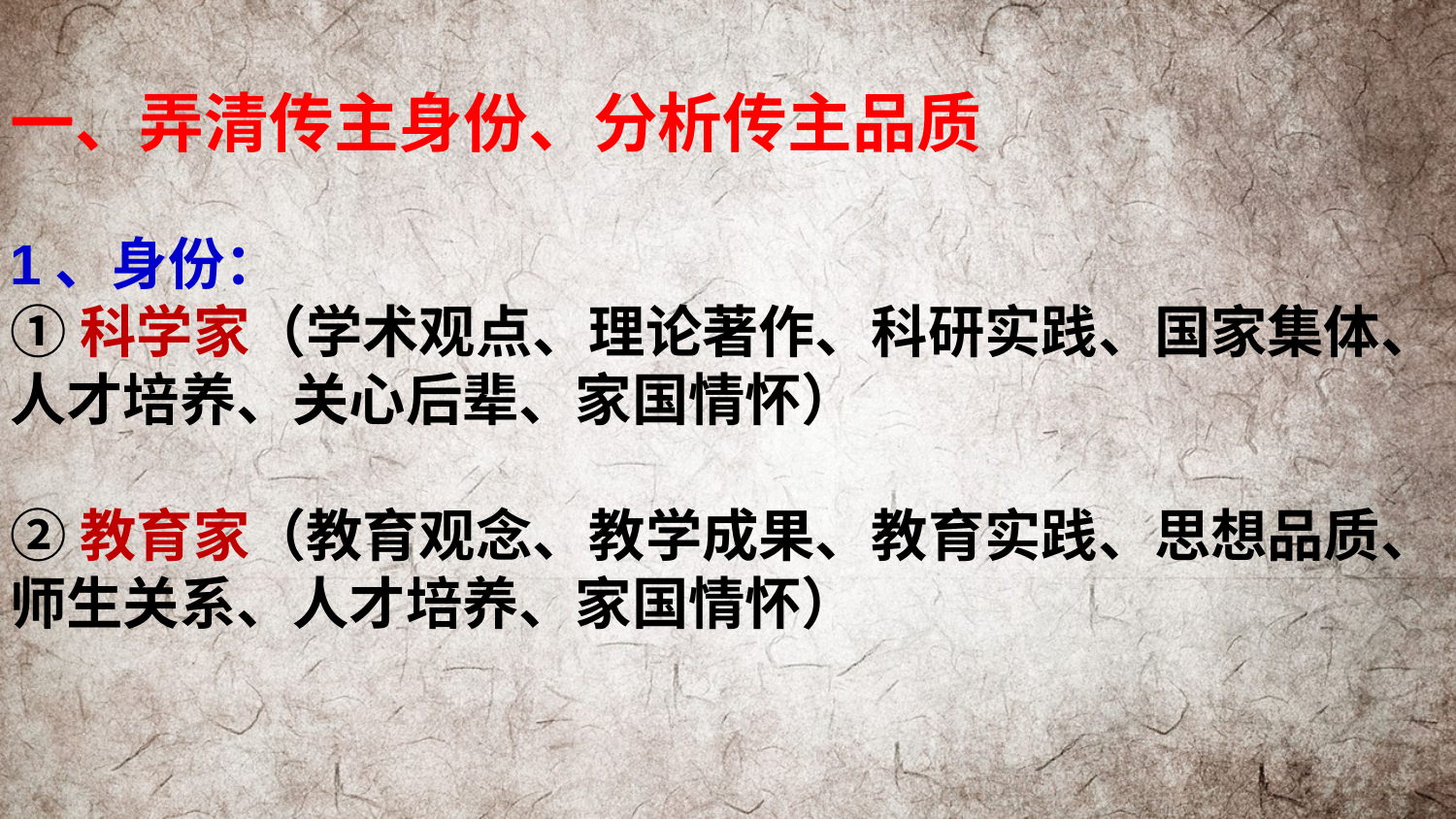

一、弄清传主身份、分析传主品质

1、身份：
①科学家（学术观点、理论著作、科研实践、国家集体、人才培养、关心后辈、家国情怀）

②教育家（教育观念、教学成果、教育实践、思想品质、师生关系、人才培养、家国情怀）